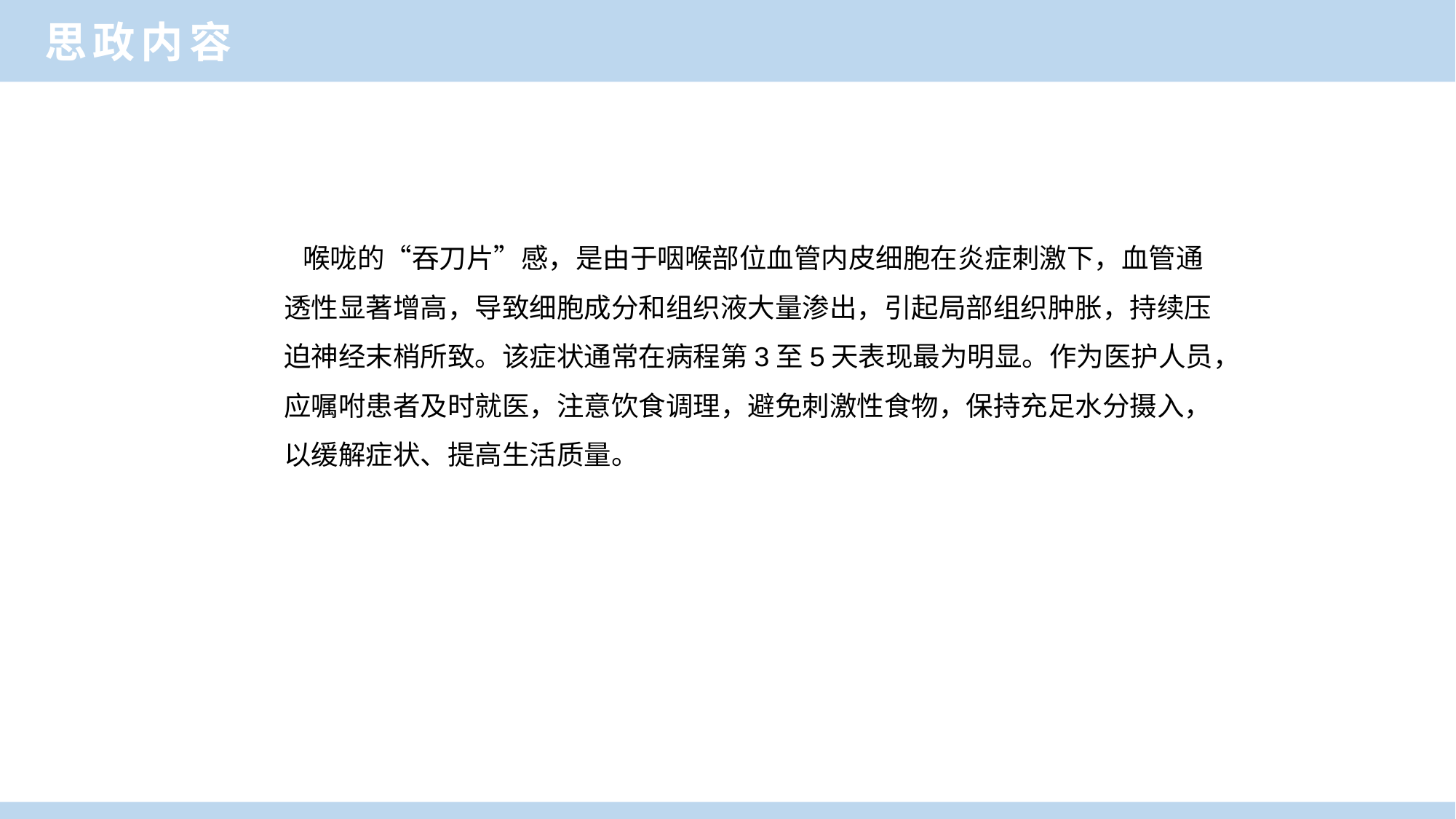

思政内容
  喉咙的“吞刀片”感，是由于咽喉部位血管内皮细胞在炎症刺激下，血管通透性显著增高，导致细胞成分和组织液大量渗出，引起局部组织肿胀，持续压迫神经末梢所致。该症状通常在病程第3至5天表现最为明显。作为医护人员，应嘱咐患者及时就医，注意饮食调理，避免刺激性食物，保持充足水分摄入，以缓解症状、提高生活质量。